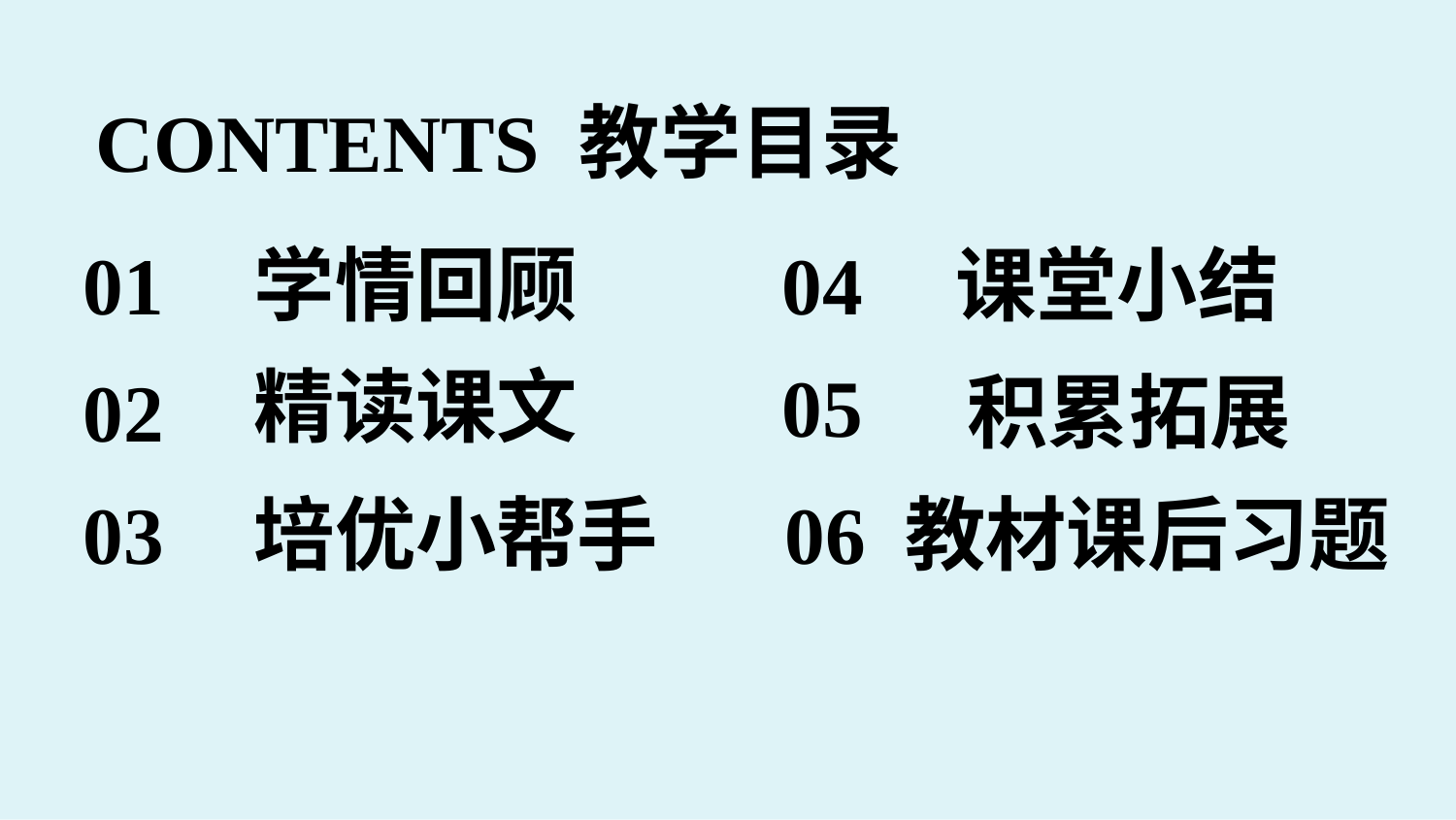

CONTENTS 教学目录
01
学情回顾
04
课堂小结
精读课文
02
05
积累拓展
03
培优小帮手
06
教材课后习题